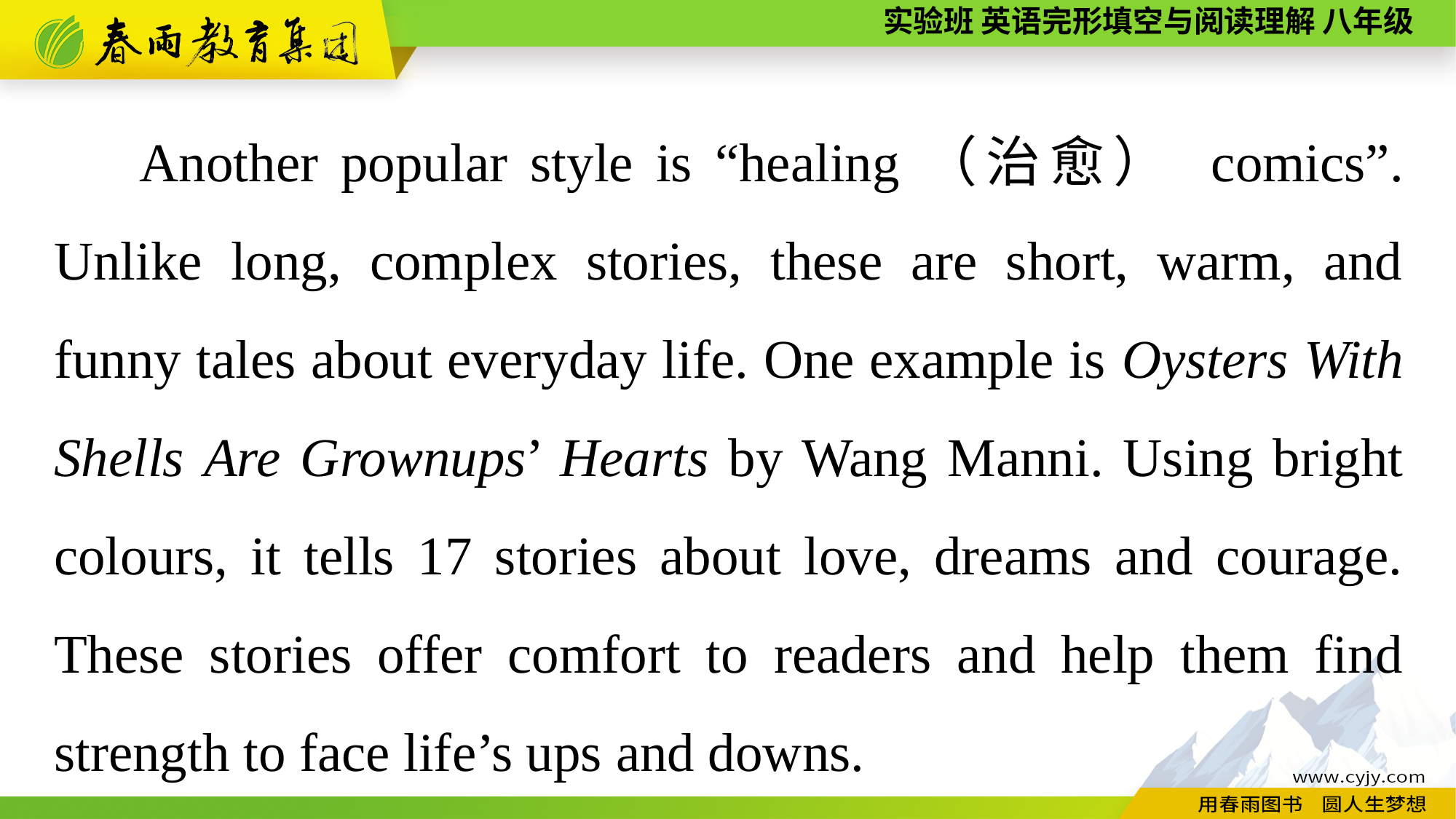

Another popular style is “healing（治愈） comics”. Unlike long, complex stories, these are short, warm, and funny tales about everyday life. One example is Oysters With Shells Are Grownups’ Hearts by Wang Manni. Using bright colours, it tells 17 stories about love, dreams and courage. These stories offer comfort to readers and help them find strength to face life’s ups and downs.